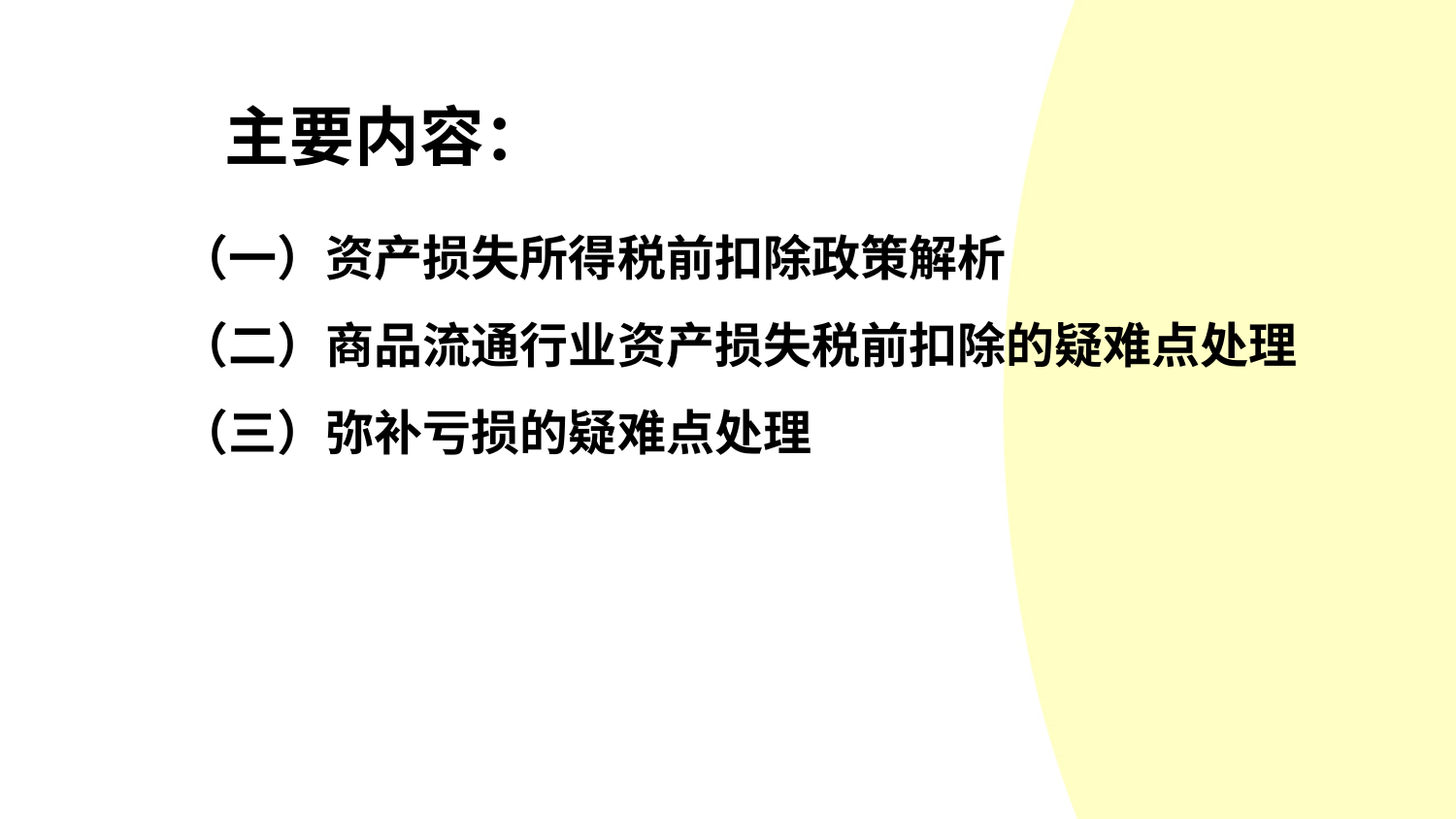

主要内容：
（一）资产损失所得税前扣除政策解析
（二）商品流通行业资产损失税前扣除的疑难点处理
（三）弥补亏损的疑难点处理